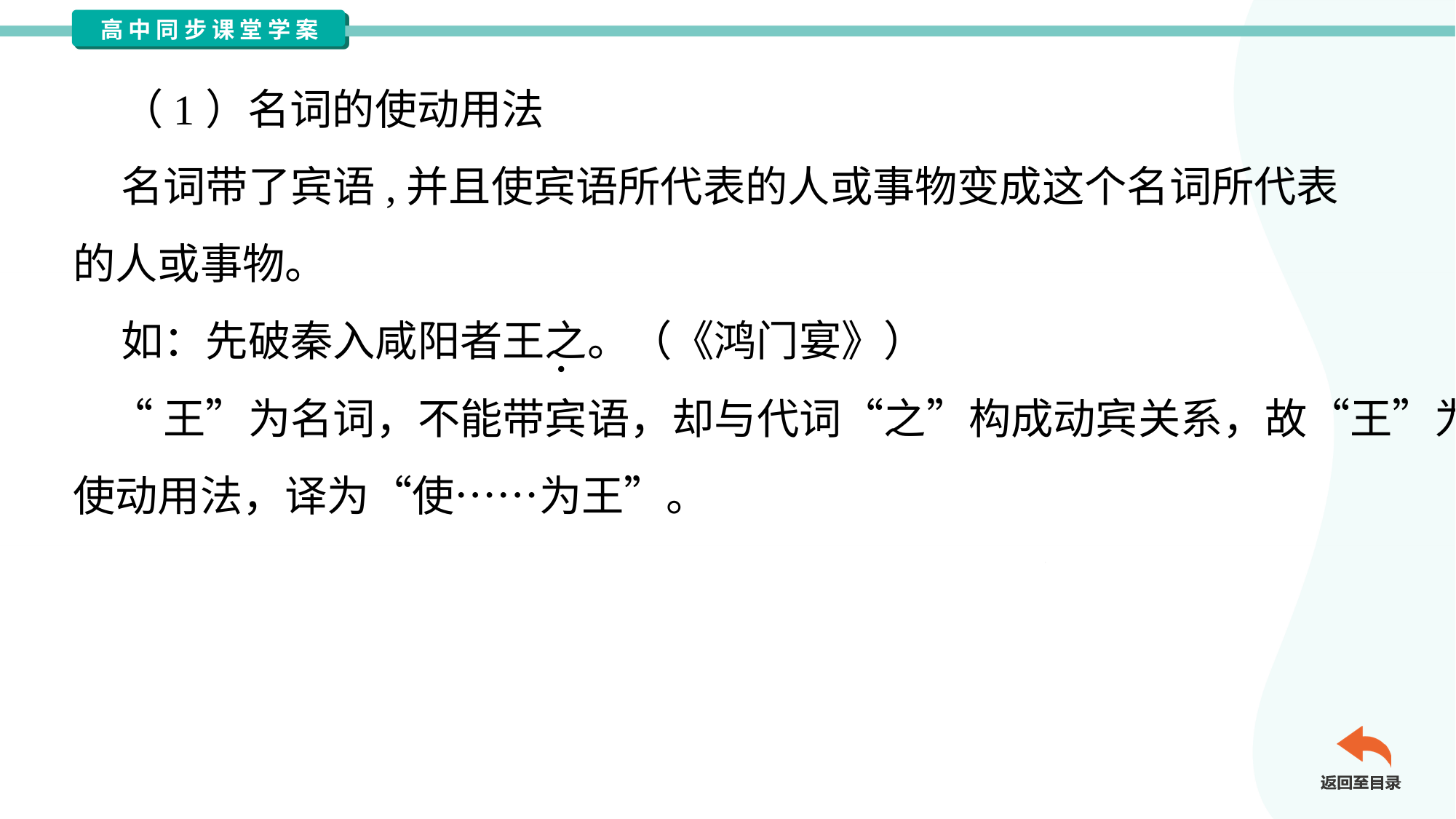

（1）名词的使动用法
    名词带了宾语,并且使宾语所代表的人或事物变成这个名词所代表
的人或事物。
    如：先破秦入咸阳者王之。（《鸿门宴》）
    “王”为名词，不能带宾语，却与代词“之”构成动宾关系，故“王”为
使动用法，译为“使……为王”。